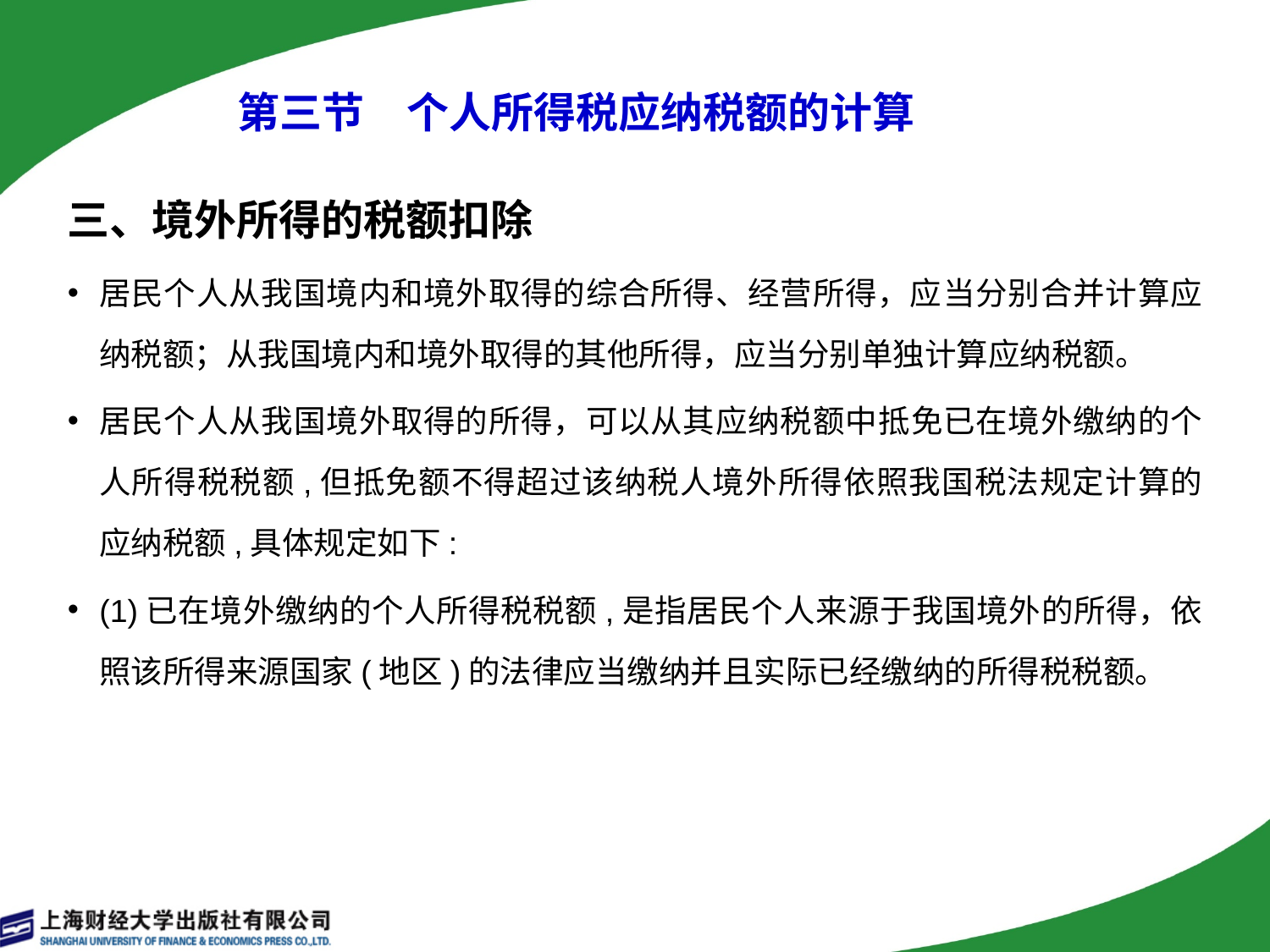

# 第三节　个人所得税应纳税额的计算
三、境外所得的税额扣除
居民个人从我国境内和境外取得的综合所得、经营所得，应当分别合并计算应纳税额；从我国境内和境外取得的其他所得，应当分别单独计算应纳税额。
居民个人从我国境外取得的所得，可以从其应纳税额中抵免已在境外缴纳的个人所得税税额,但抵免额不得超过该纳税人境外所得依照我国税法规定计算的应纳税额,具体规定如下:
(1)已在境外缴纳的个人所得税税额,是指居民个人来源于我国境外的所得，依照该所得来源国家(地区)的法律应当缴纳并且实际已经缴纳的所得税税额。